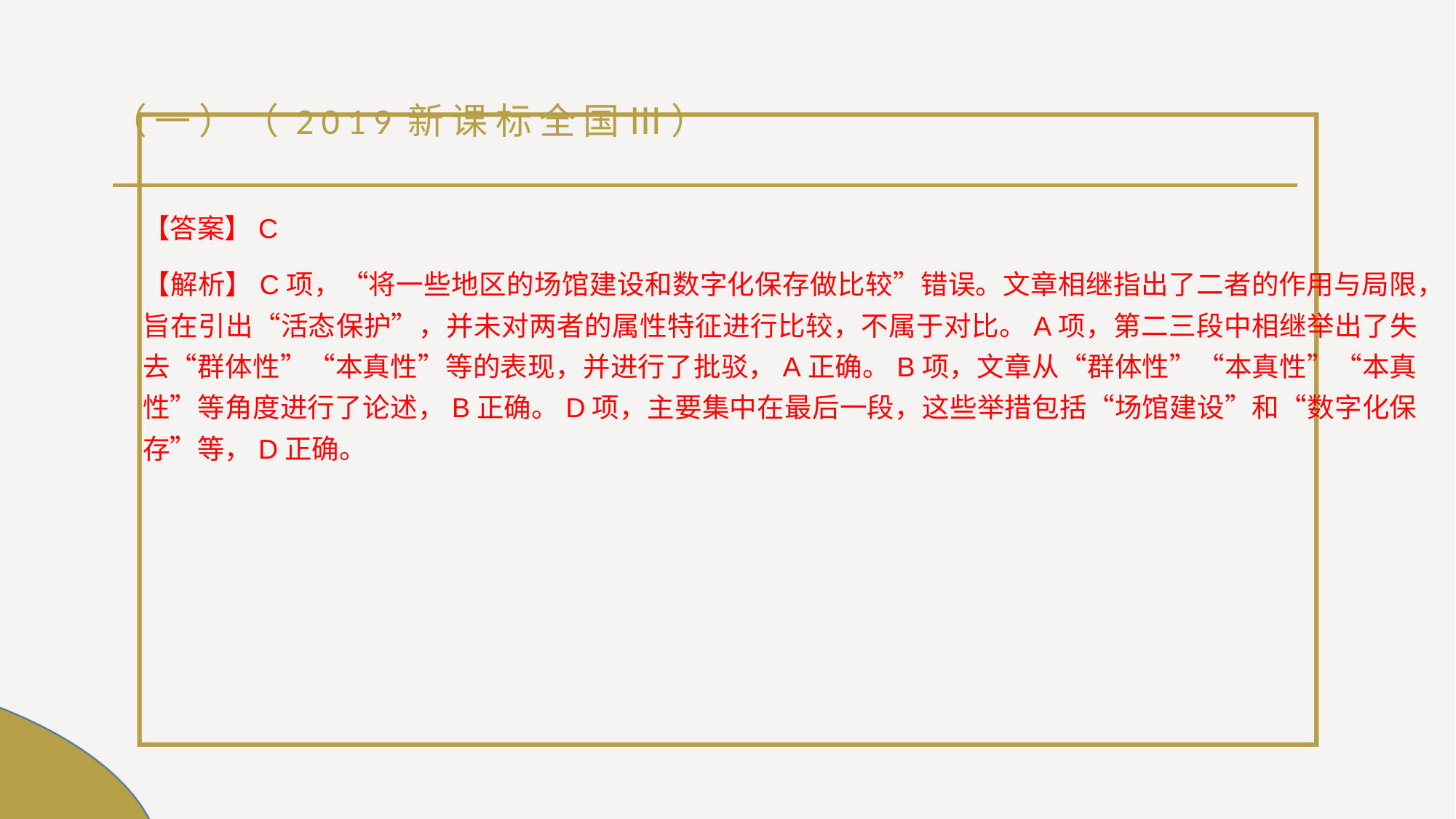

# （一）（2019新课标全国Ⅲ）
【答案】C
【解析】C项，“将一些地区的场馆建设和数字化保存做比较”错误。文章相继指出了二者的作用与局限，旨在引出“活态保护”，并未对两者的属性特征进行比较，不属于对比。A项，第二三段中相继举出了失去“群体性”“本真性”等的表现，并进行了批驳，A正确。B项，文章从“群体性”“本真性”“本真性”等角度进行了论述，B正确。D项，主要集中在最后一段，这些举措包括“场馆建设”和“数字化保存”等，D正确。